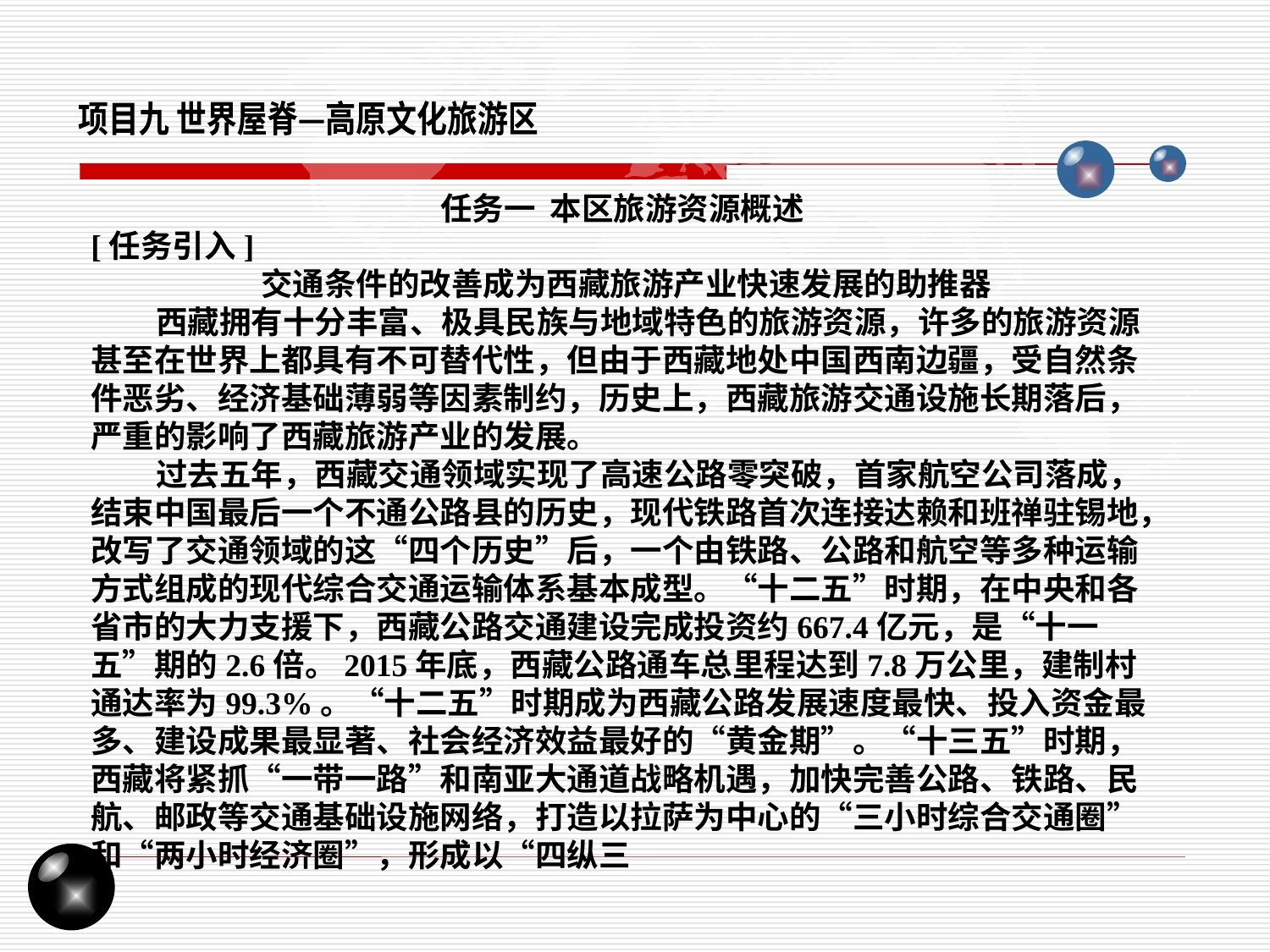

项目九 世界屋脊—高原文化旅游区
任务一  本区旅游资源概述
[任务引入]
交通条件的改善成为西藏旅游产业快速发展的助推器
        西藏拥有十分丰富、极具民族与地域特色的旅游资源，许多的旅游资源甚至在世界上都具有不可替代性，但由于西藏地处中国西南边疆，受自然条件恶劣、经济基础薄弱等因素制约，历史上，西藏旅游交通设施长期落后，严重的影响了西藏旅游产业的发展。
        过去五年，西藏交通领域实现了高速公路零突破，首家航空公司落成，结束中国最后一个不通公路县的历史，现代铁路首次连接达赖和班禅驻锡地，改写了交通领域的这“四个历史”后，一个由铁路、公路和航空等多种运输方式组成的现代综合交通运输体系基本成型。“十二五”时期，在中央和各省市的大力支援下，西藏公路交通建设完成投资约667.4亿元，是“十一五”期的2.6倍。2015年底，西藏公路通车总里程达到7.8万公里，建制村通达率为99.3%。“十二五”时期成为西藏公路发展速度最快、投入资金最多、建设成果最显著、社会经济效益最好的“黄金期”。“十三五”时期，西藏将紧抓“一带一路”和南亚大通道战略机遇，加快完善公路、铁路、民航、邮政等交通基础设施网络，打造以拉萨为中心的“三小时综合交通圈”和“两小时经济圈”，形成以“四纵三